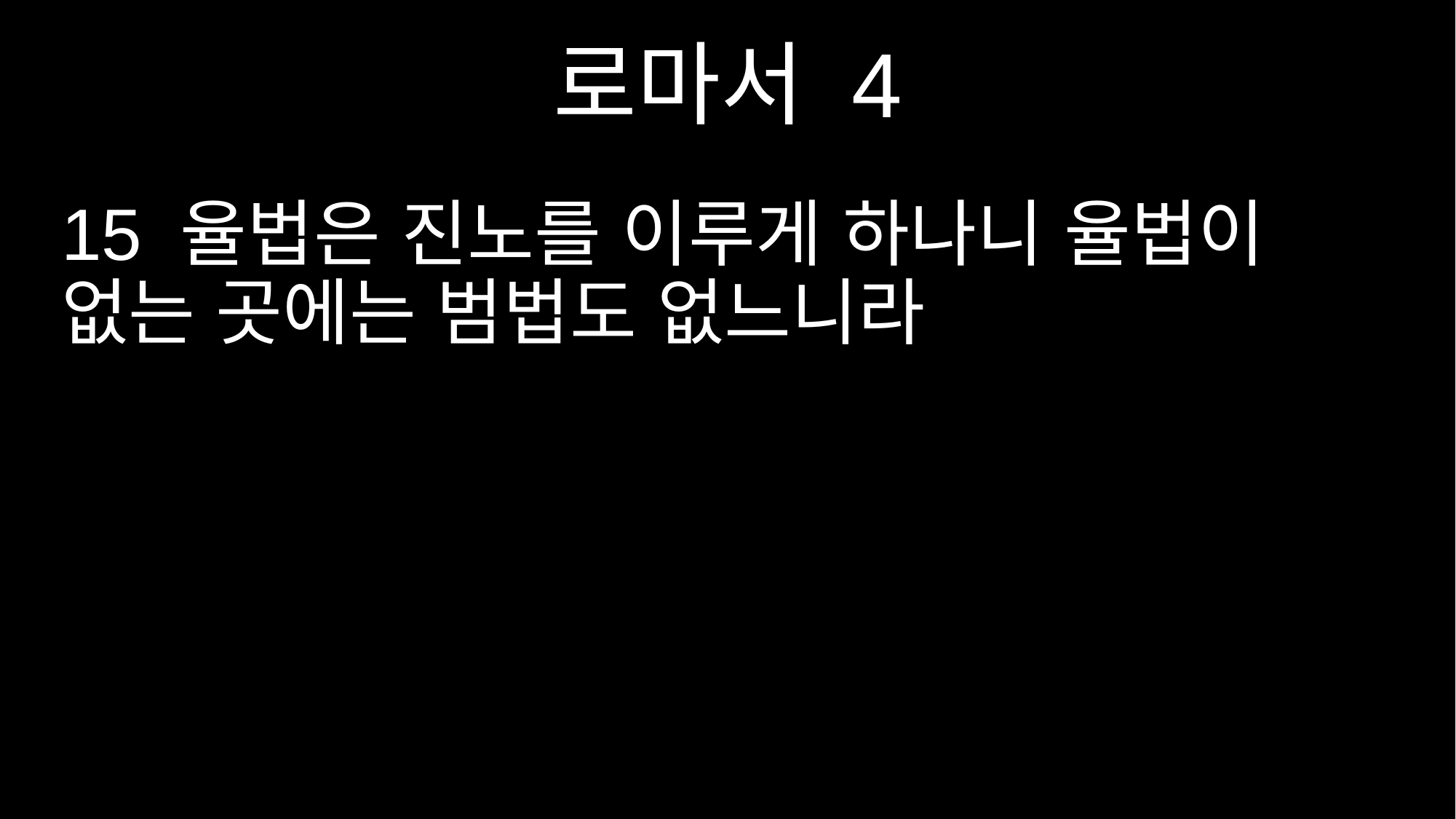

로마서 4
15 율법은 진노를 이루게 하나니 율법이 없는 곳에는 범법도 없느니라